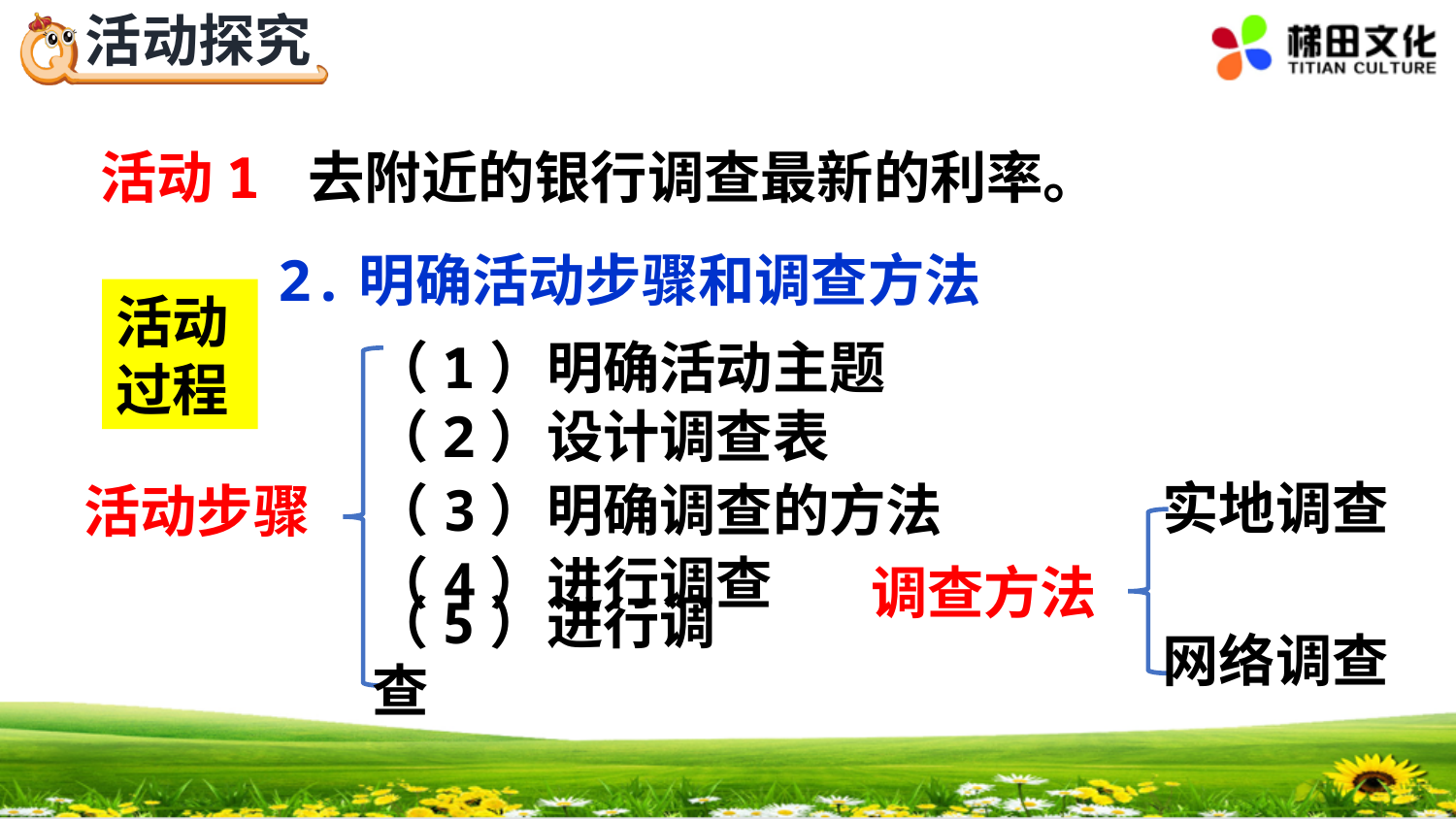

活动1 去附近的银行调查最新的利率。
2.明确活动步骤和调查方法
活动过程
（1）明确活动主题

（2）设计调查表
实地调查
（3）明确调查的方法
活动步骤

（4）进行调查
调查方法
（5）进行调查
网络调查